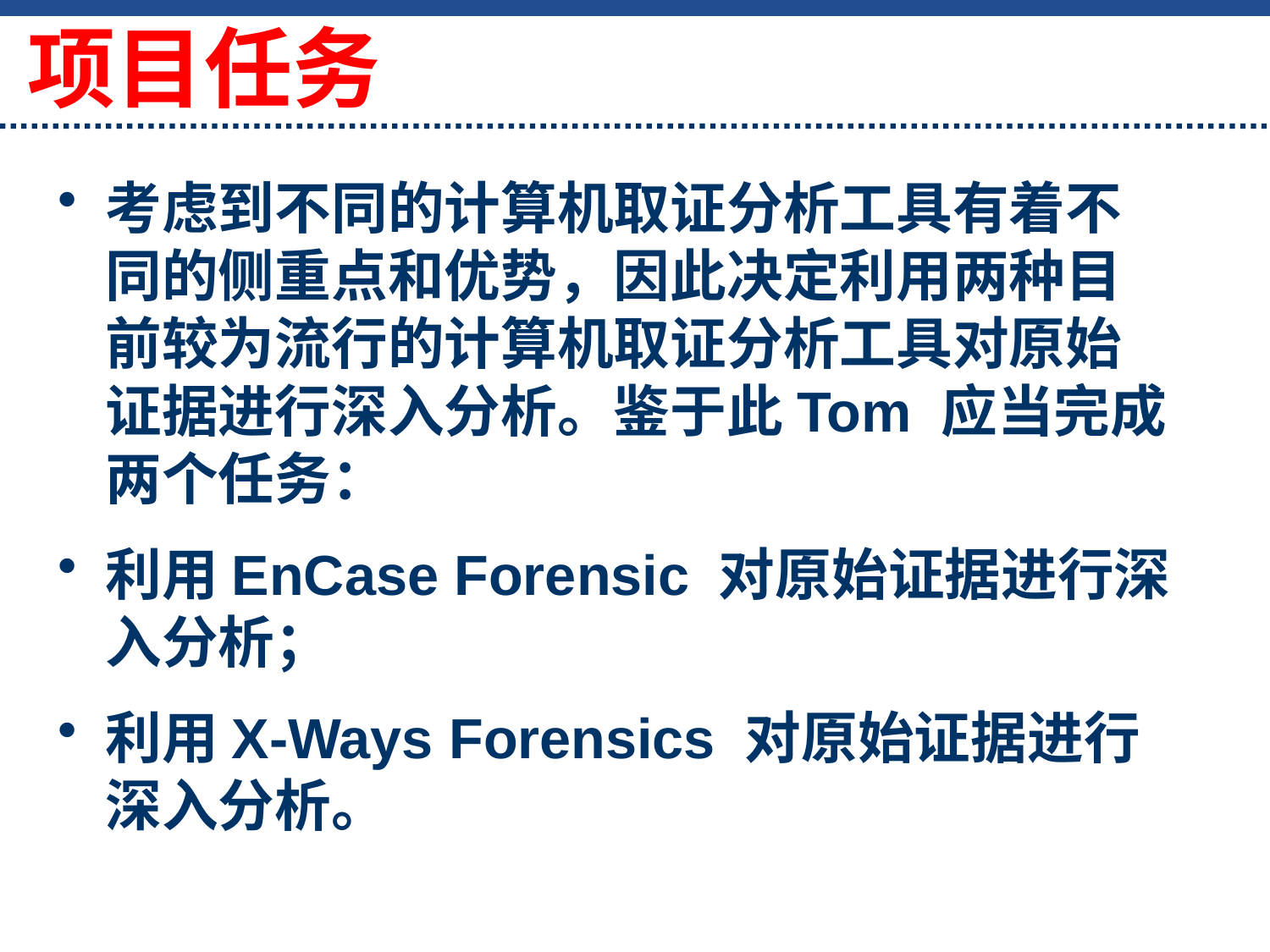

# 项目任务
考虑到不同的计算机取证分析工具有着不同的侧重点和优势，因此决定利用两种目前较为流行的计算机取证分析工具对原始证据进行深入分析。鉴于此Tom 应当完成两个任务：
利用EnCase Forensic 对原始证据进行深入分析；
利用X-Ways Forensics 对原始证据进行深入分析。